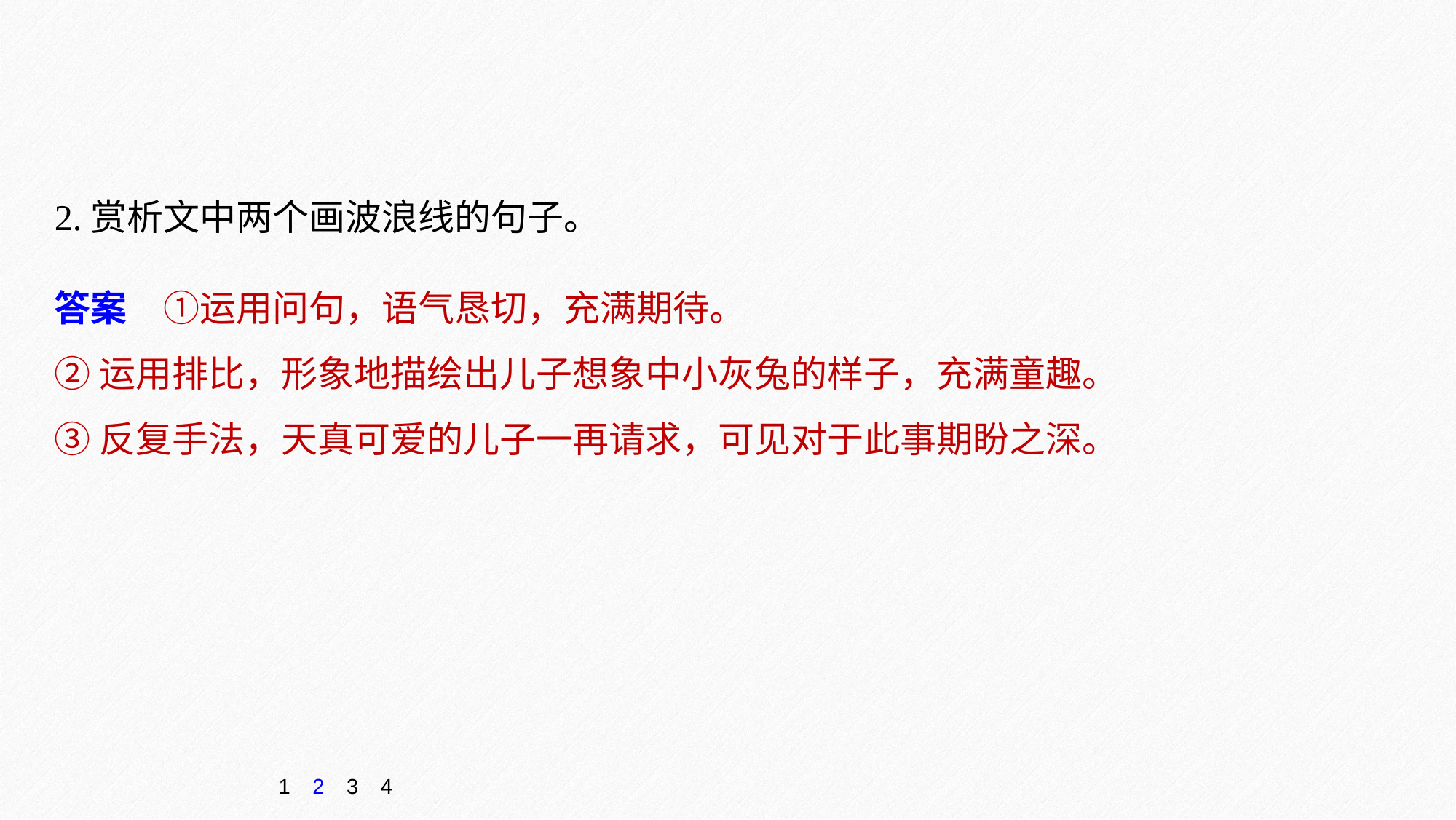

2.赏析文中两个画波浪线的句子。
答案　①运用问句，语气恳切，充满期待。
②运用排比，形象地描绘出儿子想象中小灰兔的样子，充满童趣。
③反复手法，天真可爱的儿子一再请求，可见对于此事期盼之深。
1
2
3
4